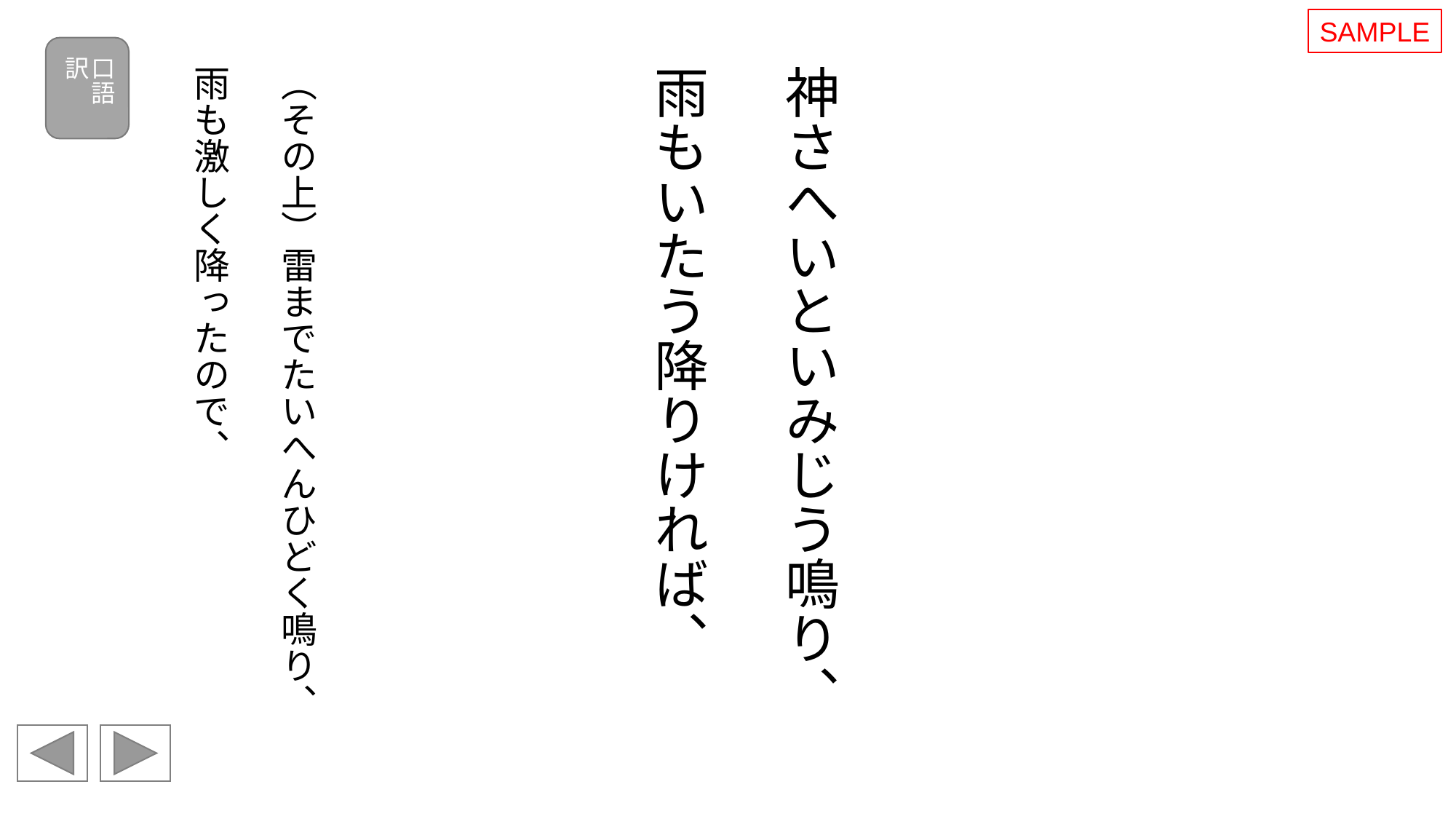

SAMPLE
口語訳
（その上）雷までたいへんひどく鳴り、雨も激しく降ったので、
神さへいといみじう鳴り、雨もいたう降りければ、